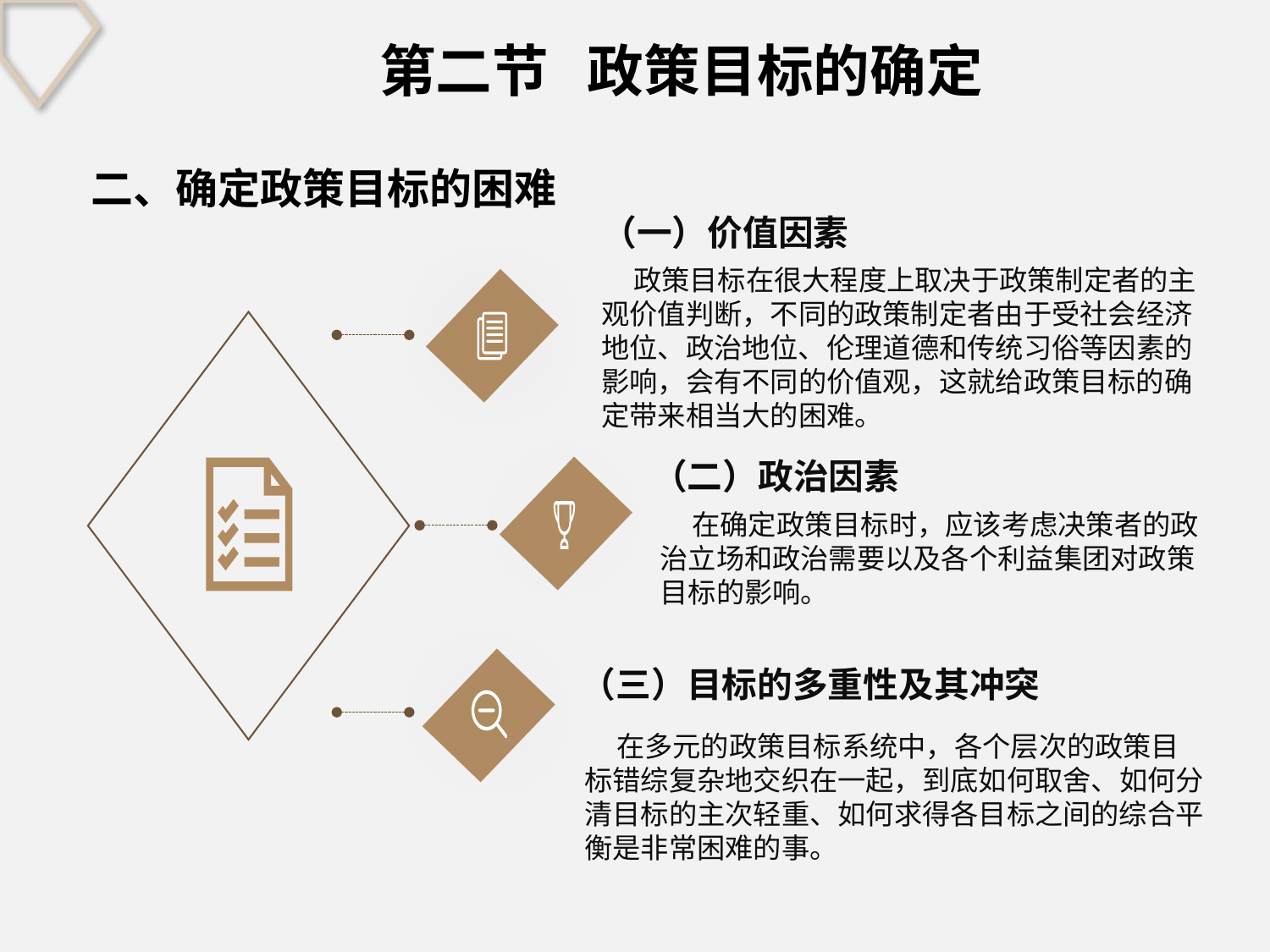

# 第二节   政策目标的确定
二、确定政策目标的困难
（一）价值因素
    政策目标在很大程度上取决于政策制定者的主观价值判断，不同的政策制定者由于受社会经济地位、政治地位、伦理道德和传统习俗等因素的影响，会有不同的价值观，这就给政策目标的确定带来相当大的困难。

（二）政治因素

    在确定政策目标时，应该考虑决策者的政治立场和政治需要以及各个利益集团对政策目标的影响。

（三）目标的多重性及其冲突

    在多元的政策目标系统中，各个层次的政策目标错综复杂地交织在一起，到底如何取舍、如何分清目标的主次轻重、如何求得各目标之间的综合平衡是非常困难的事。